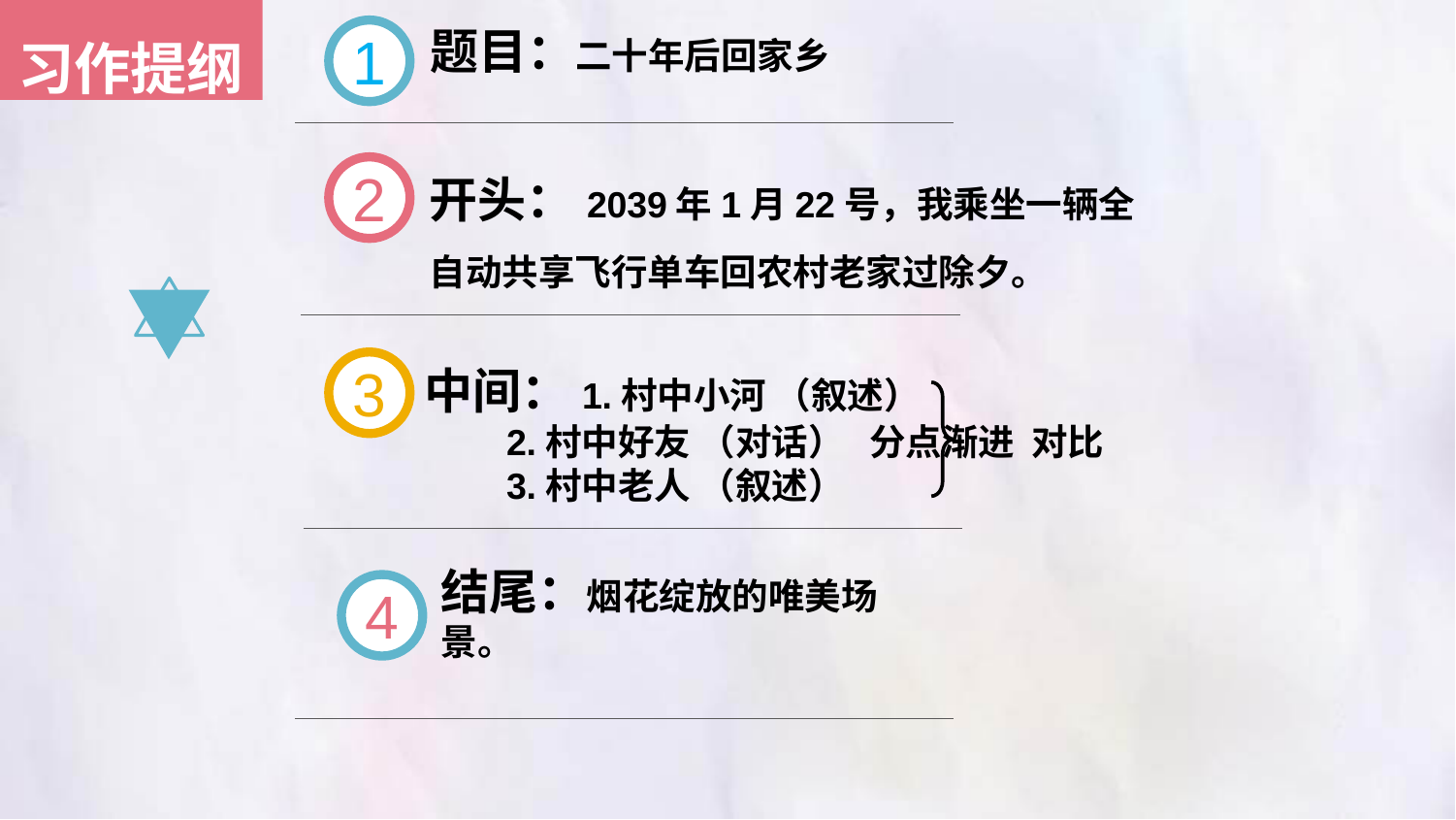

习作提纲
1
题目：二十年后回家乡

开头：2039年1月22号，我乘坐一辆全自动共享飞行单车回农村老家过除夕。

2

3
中间：1.村中小河 （叙述）
        2.村中好友 （对话）   分点渐进  对比
        3.村中老人 （叙述）

4
结尾：烟花绽放的唯美场景。